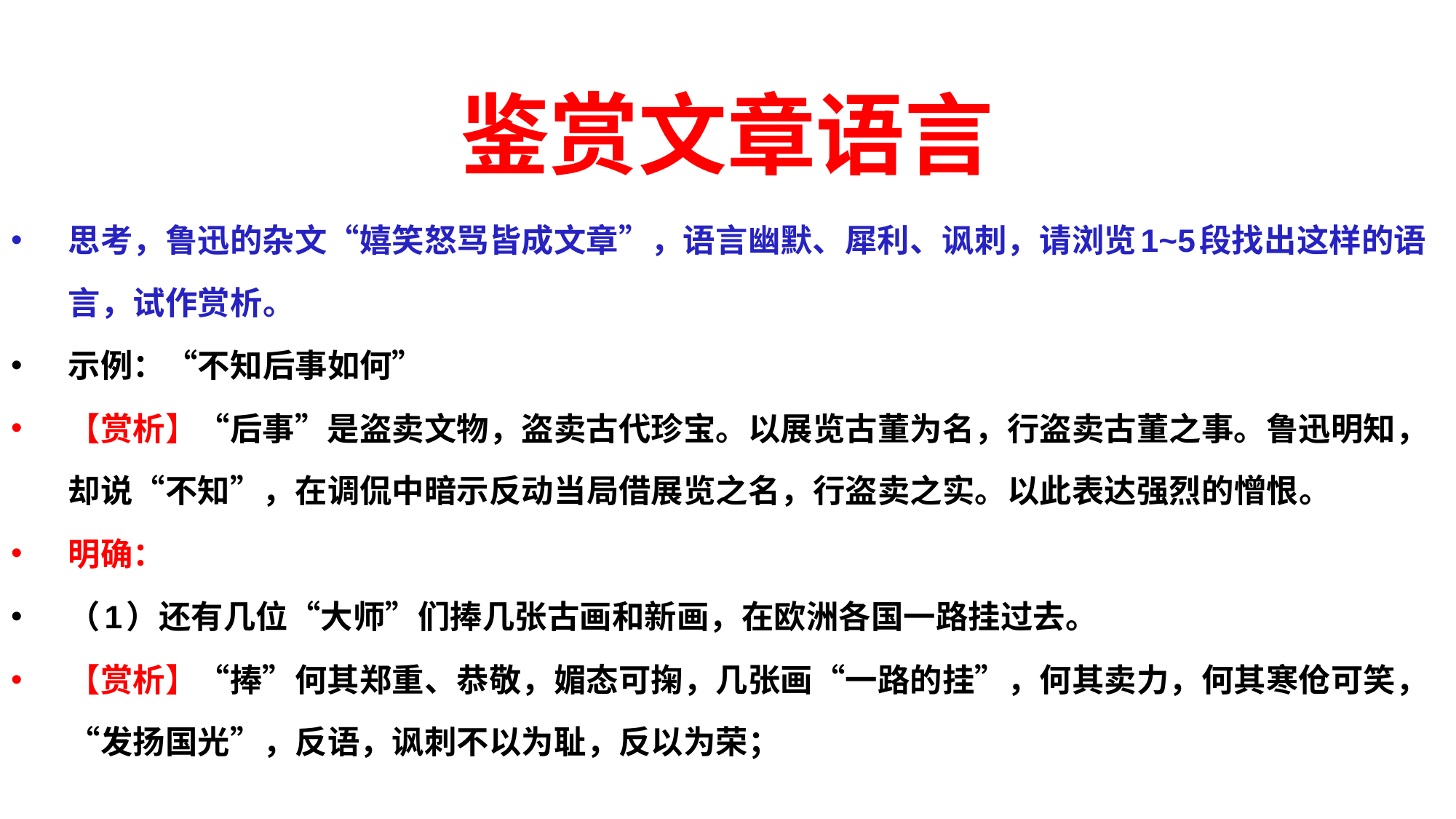

# 鉴赏文章语言
思考，鲁迅的杂文“嬉笑怒骂皆成文章”，语言幽默、犀利、讽刺，请浏览1~5段找出这样的语言，试作赏析。
示例：“不知后事如何”
【赏析】“后事”是盗卖文物，盗卖古代珍宝。以展览古董为名，行盗卖古董之事。鲁迅明知，却说“不知”，在调侃中暗示反动当局借展览之名，行盗卖之实。以此表达强烈的憎恨。
明确：
（1）还有几位“大师”们捧几张古画和新画，在欧洲各国一路挂过去。
【赏析】“捧”何其郑重、恭敬，媚态可掬，几张画“一路的挂”，何其卖力，何其寒伧可笑，“发扬国光”，反语，讽刺不以为耻，反以为荣；